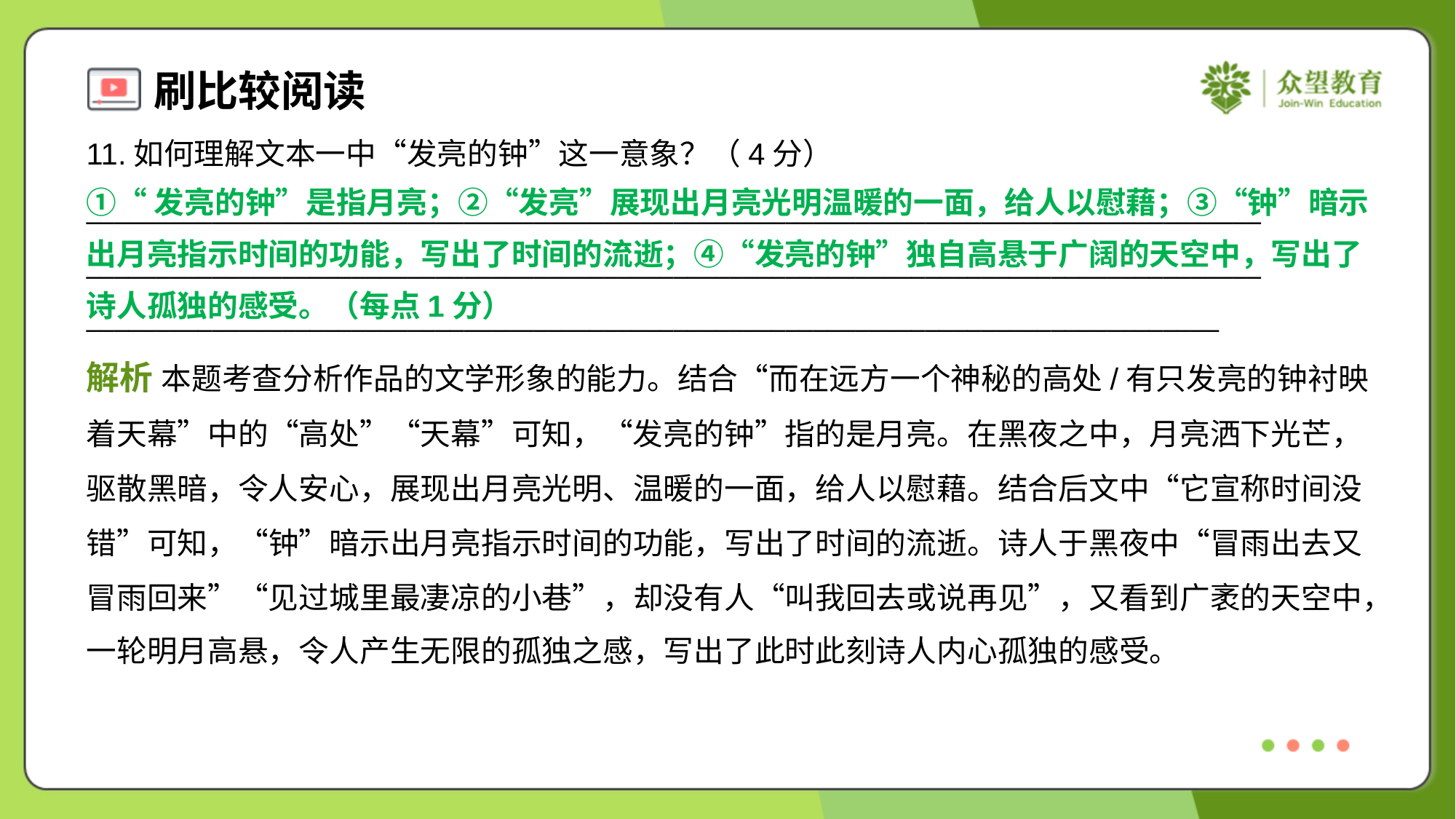

11.如何理解文本一中“发亮的钟”这一意象？（4分）
①“发亮的钟”是指月亮；②“发亮”展现出月亮光明温暖的一面，给人以慰藉；③“钟”暗示
出月亮指示时间的功能，写出了时间的流逝；④“发亮的钟”独自高悬于广阔的天空中，写出了
诗人孤独的感受。（每点1分）
____________________________________________________________________________________
____________________________________________________________________________________
_________________________________________________________________________________
解析 本题考查分析作品的文学形象的能力。结合“而在远方一个神秘的高处/有只发亮的钟衬映
着天幕”中的“高处”“天幕”可知，“发亮的钟”指的是月亮。在黑夜之中，月亮洒下光芒，
驱散黑暗，令人安心，展现出月亮光明、温暖的一面，给人以慰藉。结合后文中“它宣称时间没
错”可知，“钟”暗示出月亮指示时间的功能，写出了时间的流逝。诗人于黑夜中“冒雨出去又
冒雨回来”“见过城里最凄凉的小巷”，却没有人“叫我回去或说再见”，又看到广袤的天空中，
一轮明月高悬，令人产生无限的孤独之感，写出了此时此刻诗人内心孤独的感受。